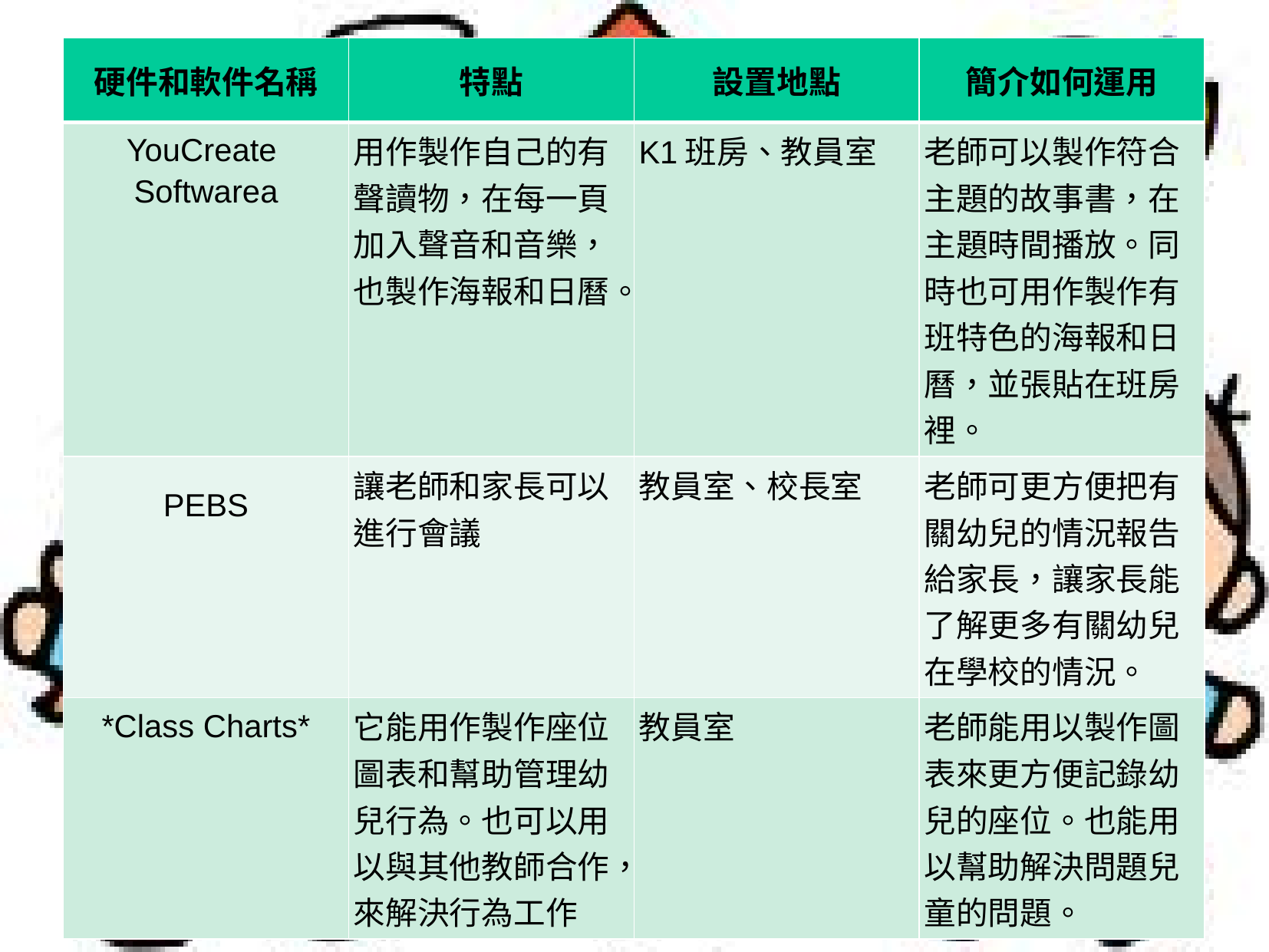

| 硬件和軟件名稱 | 特點 | 設置地點 | 簡介如何運用 |
| --- | --- | --- | --- |
| YouCreate Softwarea | 用作製作自己的有聲讀物，在每一頁加入聲音和音樂，也製作海報和日曆。 | K1班房、教員室 | 老師可以製作符合主題的故事書，在主題時間播放。同時也可用作製作有班特色的海報和日曆，並張貼在班房裡。 |
| PEBS | 讓老師和家長可以進行會議 | 教員室、校長室 | 老師可更方便把有關幼兒的情況報告給家長，讓家長能了解更多有關幼兒在學校的情況。 |
| \*Class Charts\* | 它能用作製作座位圖表和幫助管理幼兒行為。也可以用以與其他教師合作，來解決行為工作 | 教員室 | 老師能用以製作圖表來更方便記錄幼兒的座位。也能用以幫助解決問題兒童的問題。 |